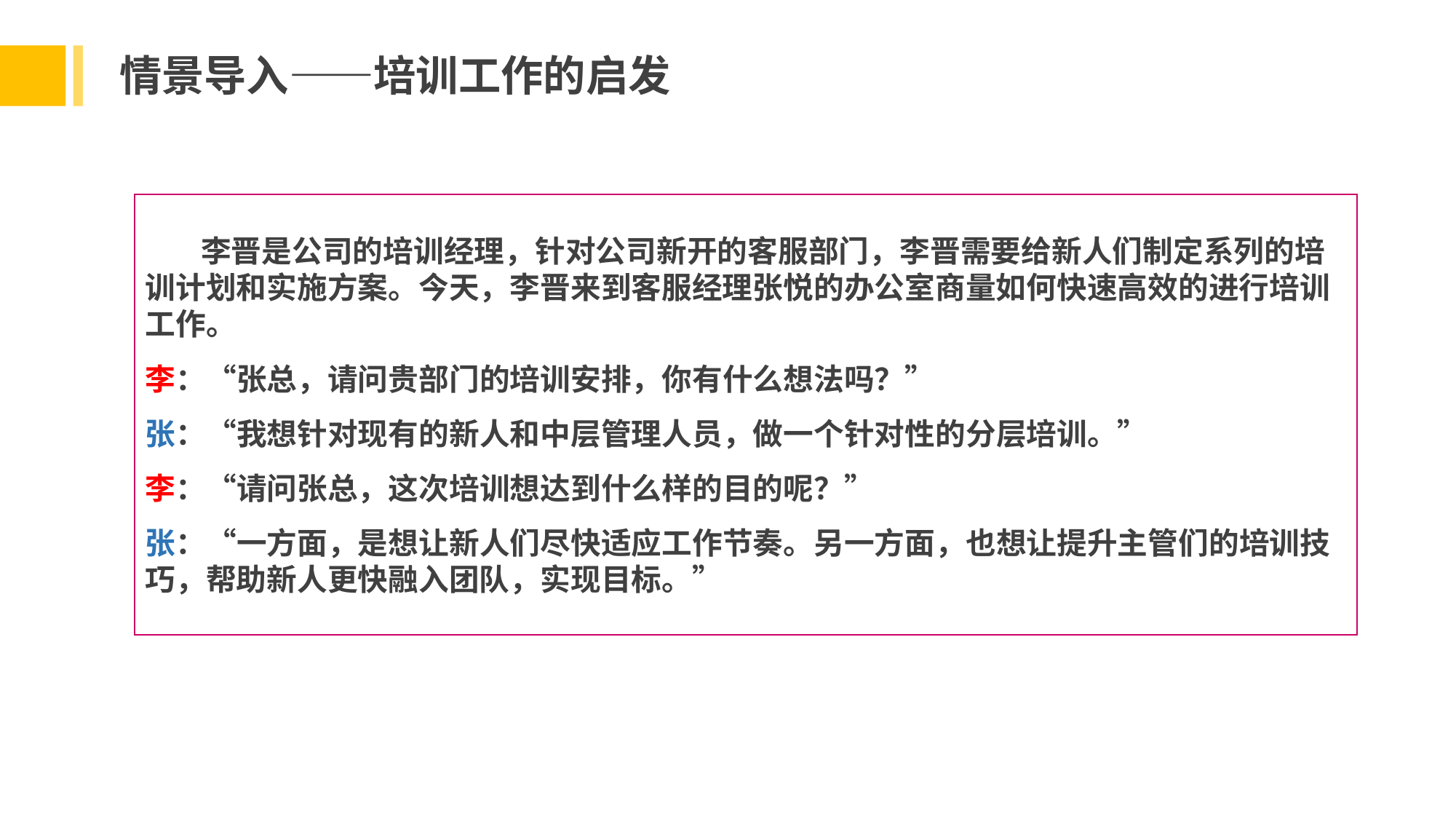

情景导入——培训工作的启发

       李晋是公司的培训经理，针对公司新开的客服部门，李晋需要给新人们制定系列的培训计划和实施方案。今天，李晋来到客服经理张悦的办公室商量如何快速高效的进行培训工作。
李：“张总，请问贵部门的培训安排，你有什么想法吗？”
张：“我想针对现有的新人和中层管理人员，做一个针对性的分层培训。”
李：“请问张总，这次培训想达到什么样的目的呢？”
张：“一方面，是想让新人们尽快适应工作节奏。另一方面，也想让提升主管们的培训技巧，帮助新人更快融入团队，实现目标。”